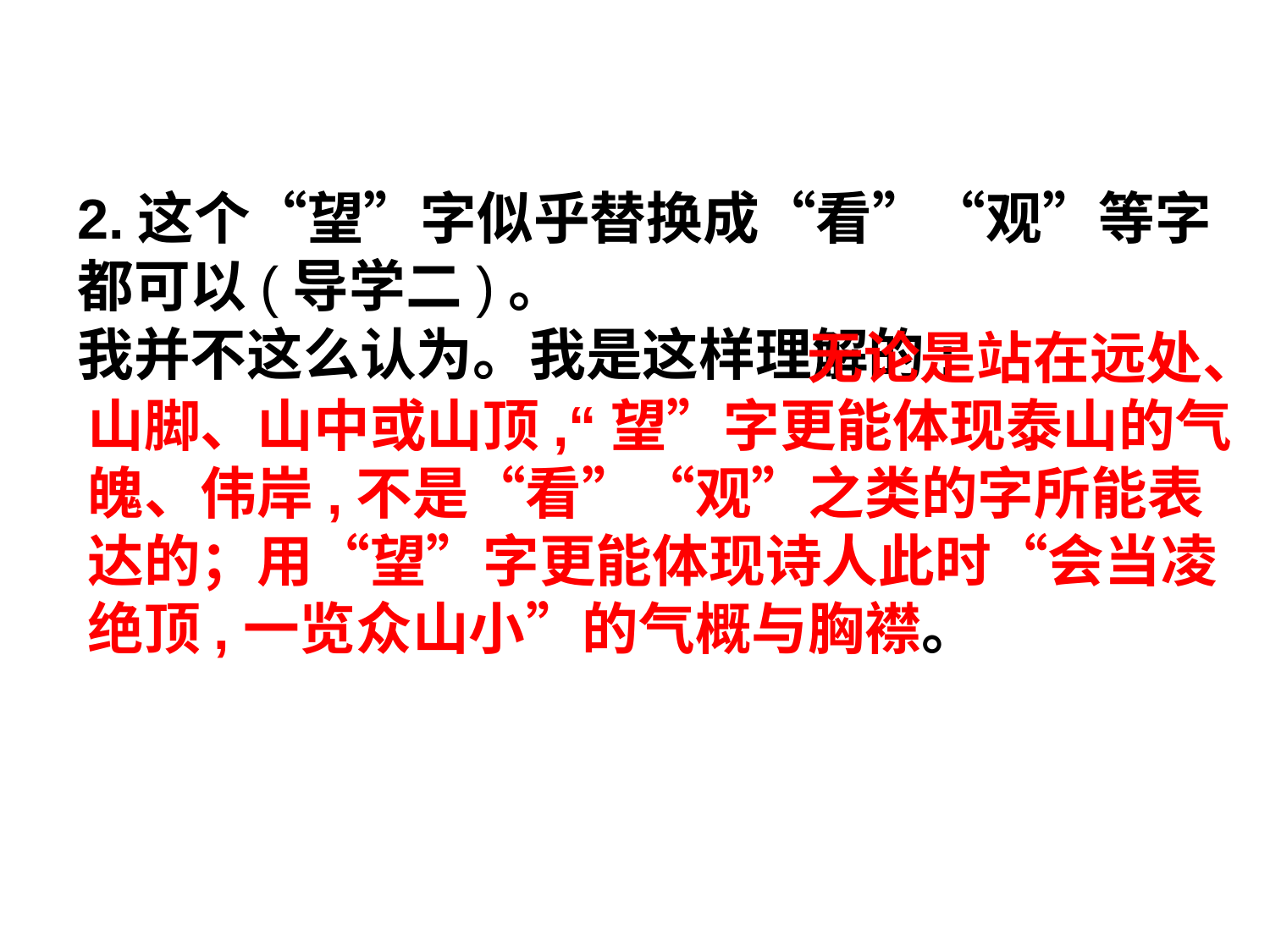

2.这个“望”字似乎替换成“看”“观”等字都可以(导学二)。
我并不这么认为。我是这样理解的:
                                                                    无论是站在远处、山脚、山中或山顶,“望”字更能体现泰山的气魄、伟岸,不是“看”“观”之类的字所能表达的；用“望”字更能体现诗人此时“会当凌绝顶,一览众山小”的气概与胸襟。